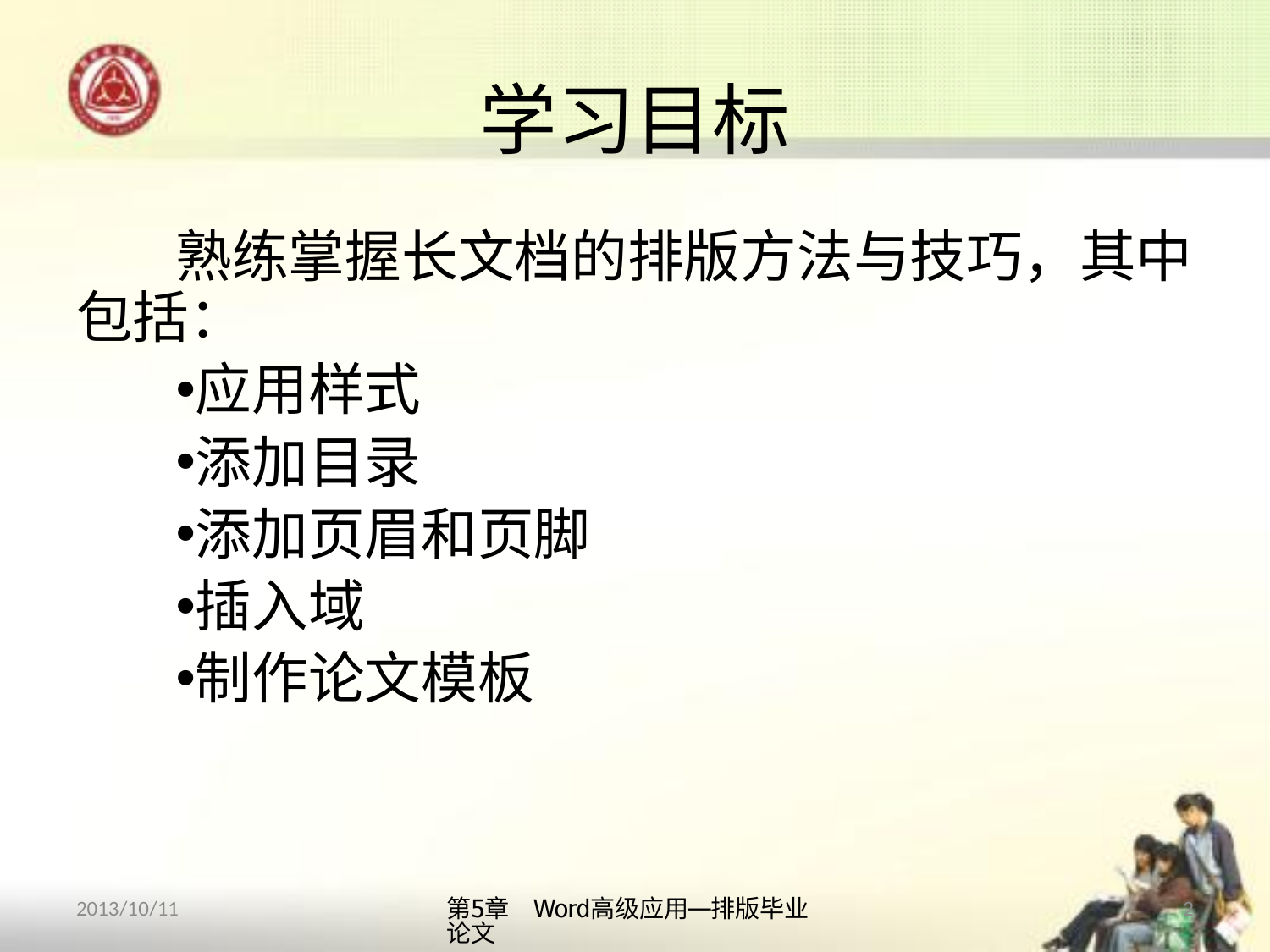

# 学习目标
熟练掌握长文档的排版方法与技巧，其中包括：
应用样式
添加目录
添加页眉和页脚
插入域
制作论文模板
2013/10/11
第5章　Word高级应用—排版毕业论文
2